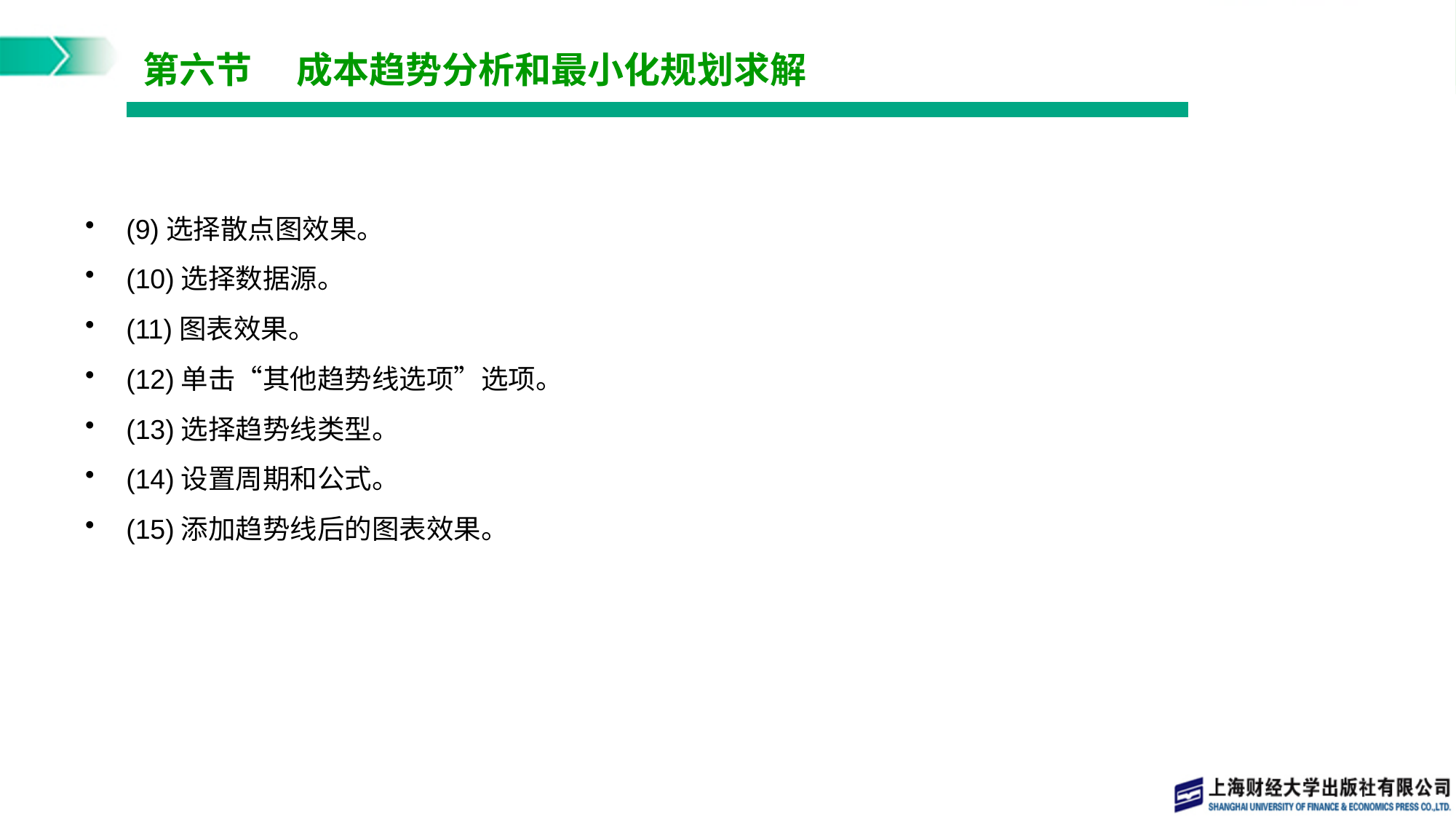

# 第六节　 成本趋势分析和最小化规划求解
(9)选择散点图效果。
(10)选择数据源。
(11)图表效果。
(12)单击“其他趋势线选项”选项。
(13)选择趋势线类型。
(14)设置周期和公式。
(15)添加趋势线后的图表效果。